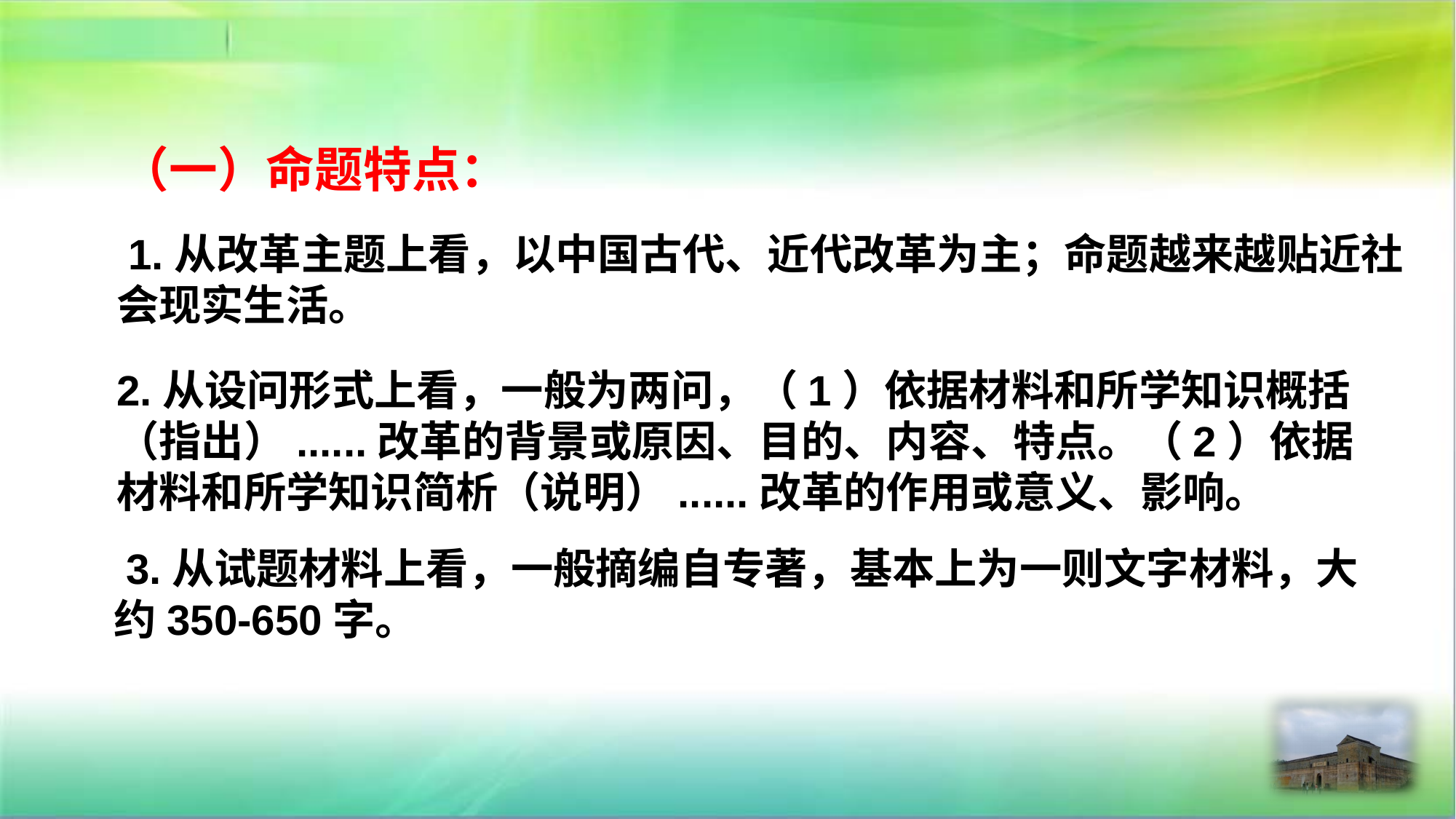

（一）命题特点：

 1.从改革主题上看，以中国古代、近代改革为主；命题越来越贴近社会现实生活。

2.从设问形式上看，一般为两问，（1）依据材料和所学知识概括（指出）......改革的背景或原因、目的、内容、特点。（2）依据材料和所学知识简析（说明）......改革的作用或意义、影响。
 3.从试题材料上看，一般摘编自专著，基本上为一则文字材料，大约350-650字。